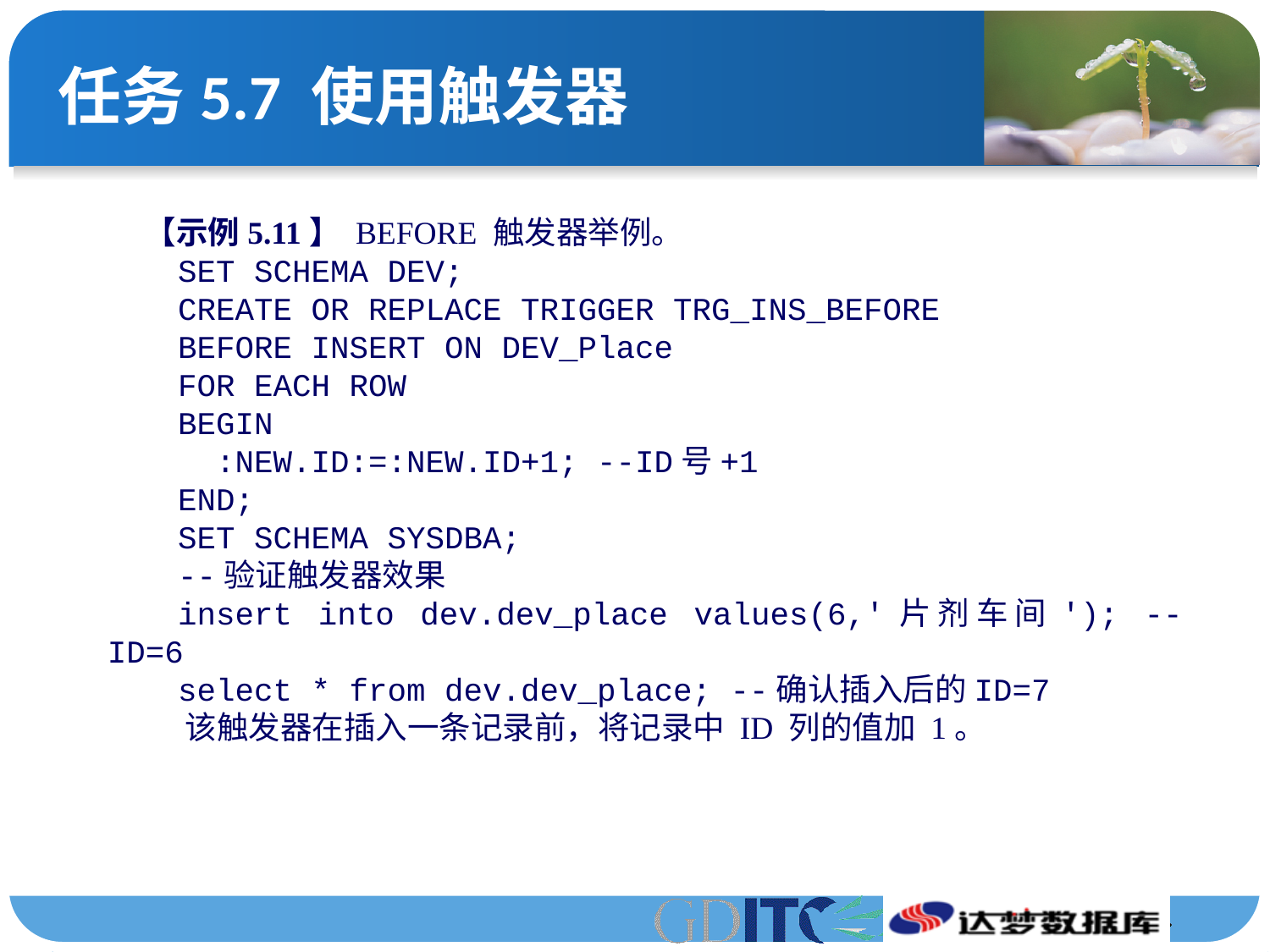

# 任务5.7 使用触发器
【示例5.11】 BEFORE 触发器举例。
SET SCHEMA DEV;
CREATE OR REPLACE TRIGGER TRG_INS_BEFORE
BEFORE INSERT ON DEV_Place
FOR EACH ROW
BEGIN
  :NEW.ID:=:NEW.ID+1; --ID号+1
END;
SET SCHEMA SYSDBA;
--验证触发器效果
insert into dev.dev_place values(6,'片剂车间'); --ID=6
select * from dev.dev_place; --确认插入后的ID=7
该触发器在插入一条记录前，将记录中 ID 列的值加 1。